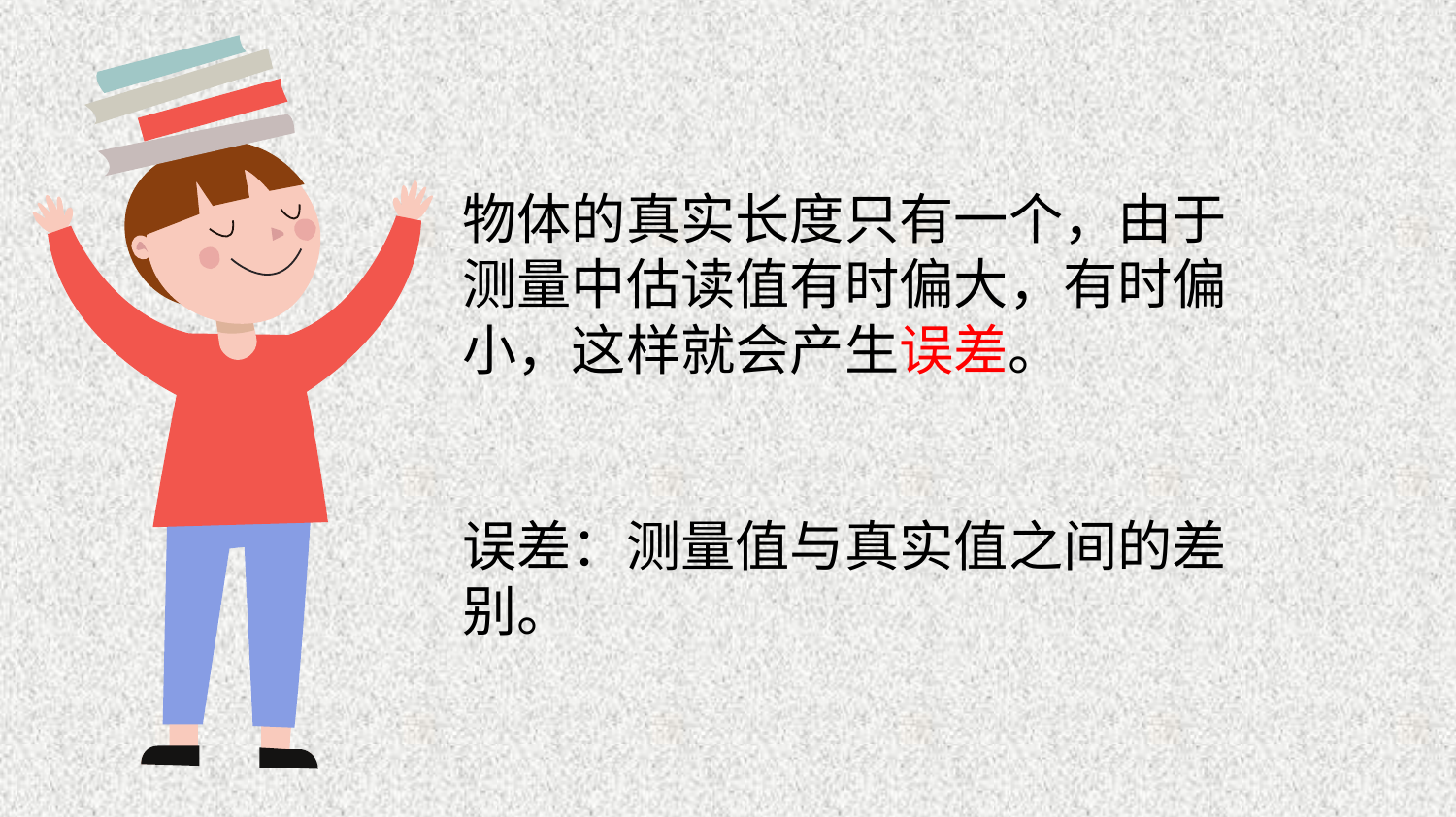

物体的真实长度只有一个，由于测量中估读值有时偏大，有时偏小，这样就会产生误差。

误差：测量值与真实值之间的差别。